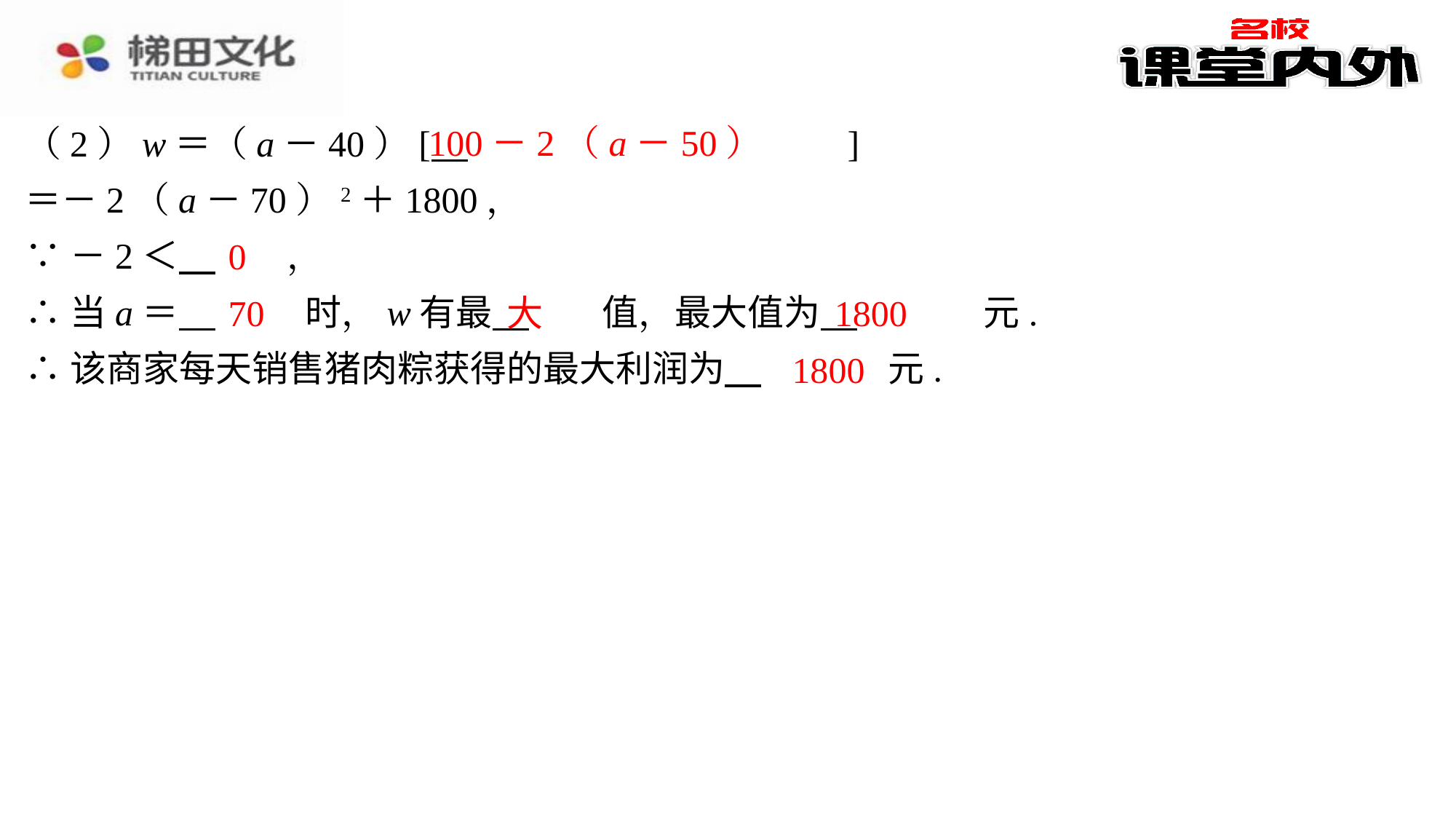

100－2（a－50）
（2）w＝（a－40）[ 　100－2（a－50）　⁠]
＝－2（a－70）2＋1800，
∵－2＜ 　0　⁠，
∴当a＝ 　70　⁠时，w有最 　大　⁠值，最大值为 　1800　⁠元.
∴该商家每天销售猪肉粽获得的最大利润为 　1800　⁠元.
0
70
大
1800
1800